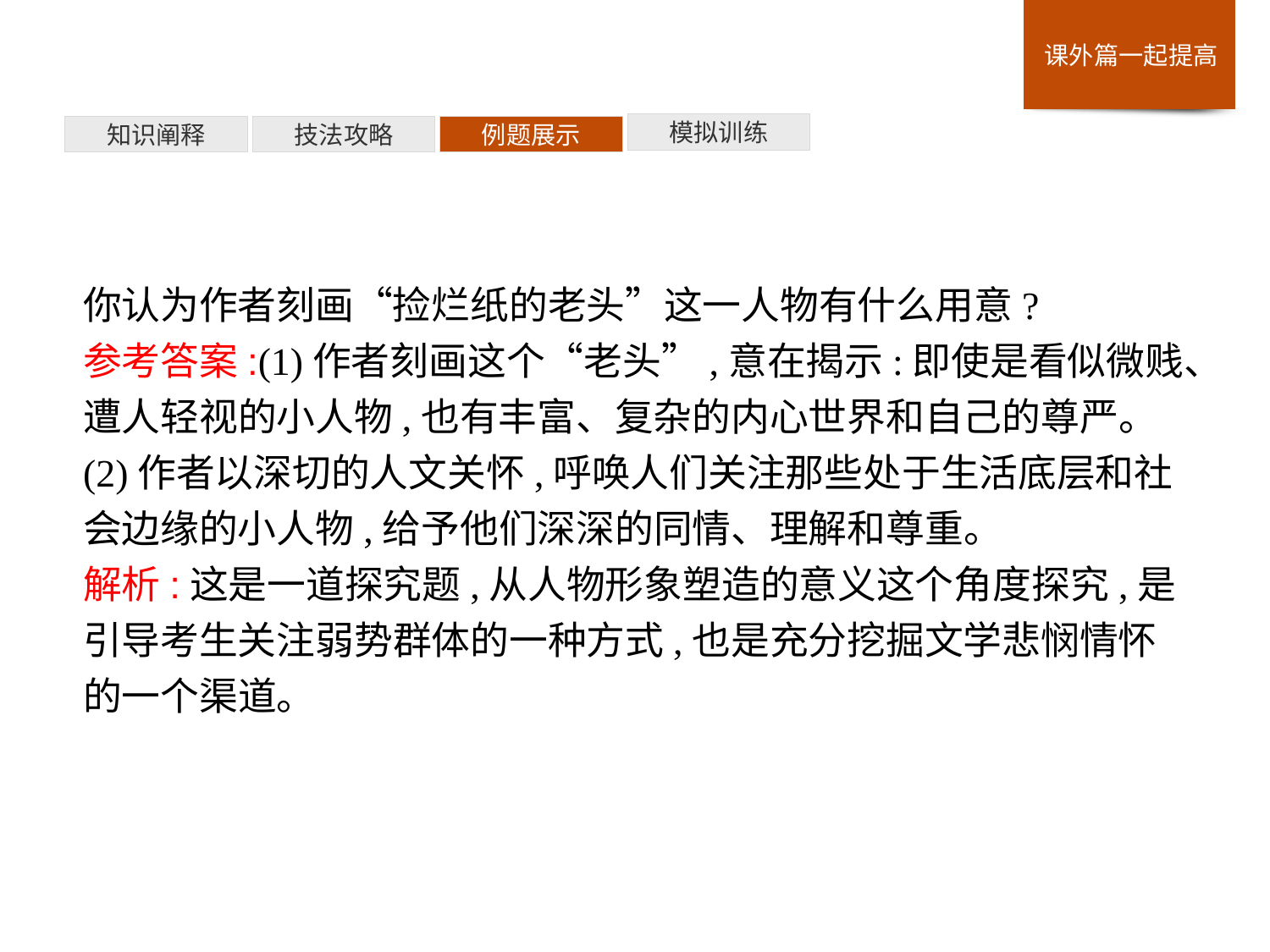

模拟训练
例题展示
技法攻略
知识阐释
你认为作者刻画“捡烂纸的老头”这一人物有什么用意?
参考答案:(1)作者刻画这个“老头”,意在揭示:即使是看似微贱、遭人轻视的小人物,也有丰富、复杂的内心世界和自己的尊严。
(2)作者以深切的人文关怀,呼唤人们关注那些处于生活底层和社会边缘的小人物,给予他们深深的同情、理解和尊重。
解析:这是一道探究题,从人物形象塑造的意义这个角度探究,是引导考生关注弱势群体的一种方式,也是充分挖掘文学悲悯情怀的一个渠道。